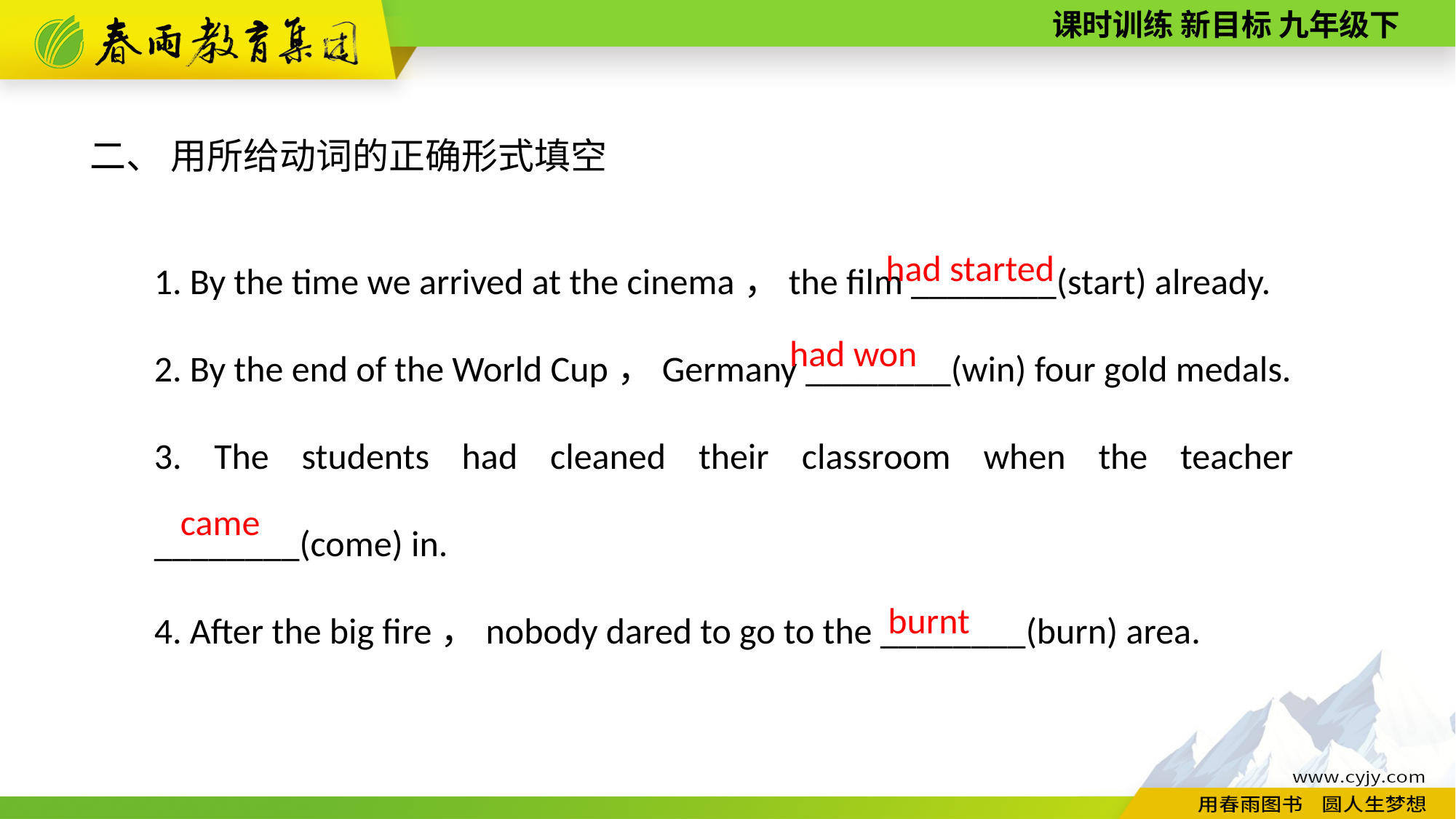

二、 用所给动词的正确形式填空
1. By the time we arrived at the cinema，the film ________(start) already.
2. By the end of the World Cup，Germany ________(win) four gold medals.
3. The students had cleaned their classroom when the teacher ________(come) in.
4. After the big fire，nobody dared to go to the ________(burn) area.
had started
had won
came
burnt